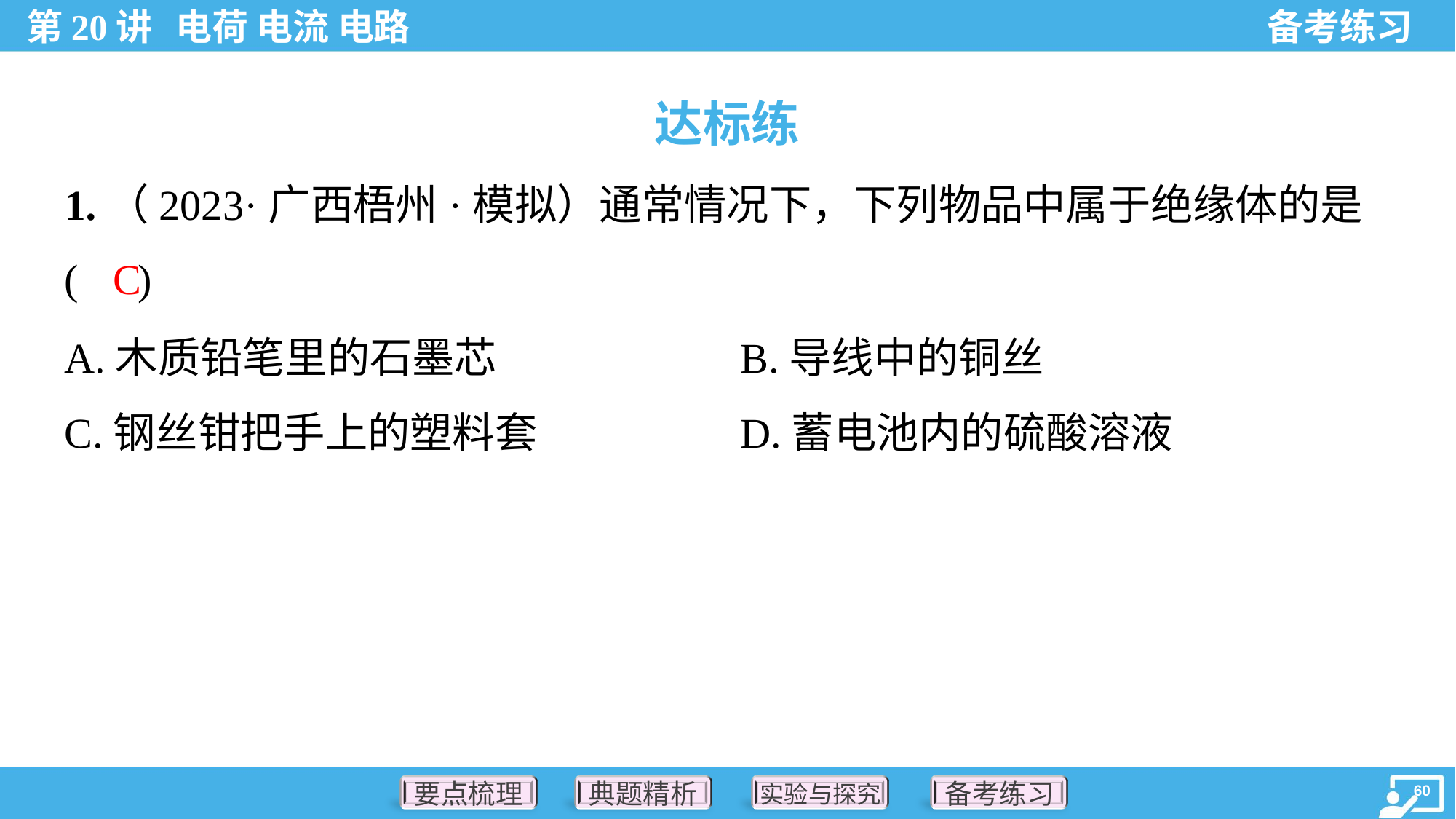

达标练
1.（2023·广西梧州·模拟）通常情况下，下列物品中属于绝缘体的是
(     )
C
A.木质铅笔里的石墨芯	B.导线中的铜丝
C.钢丝钳把手上的塑料套	D.蓄电池内的硫酸溶液